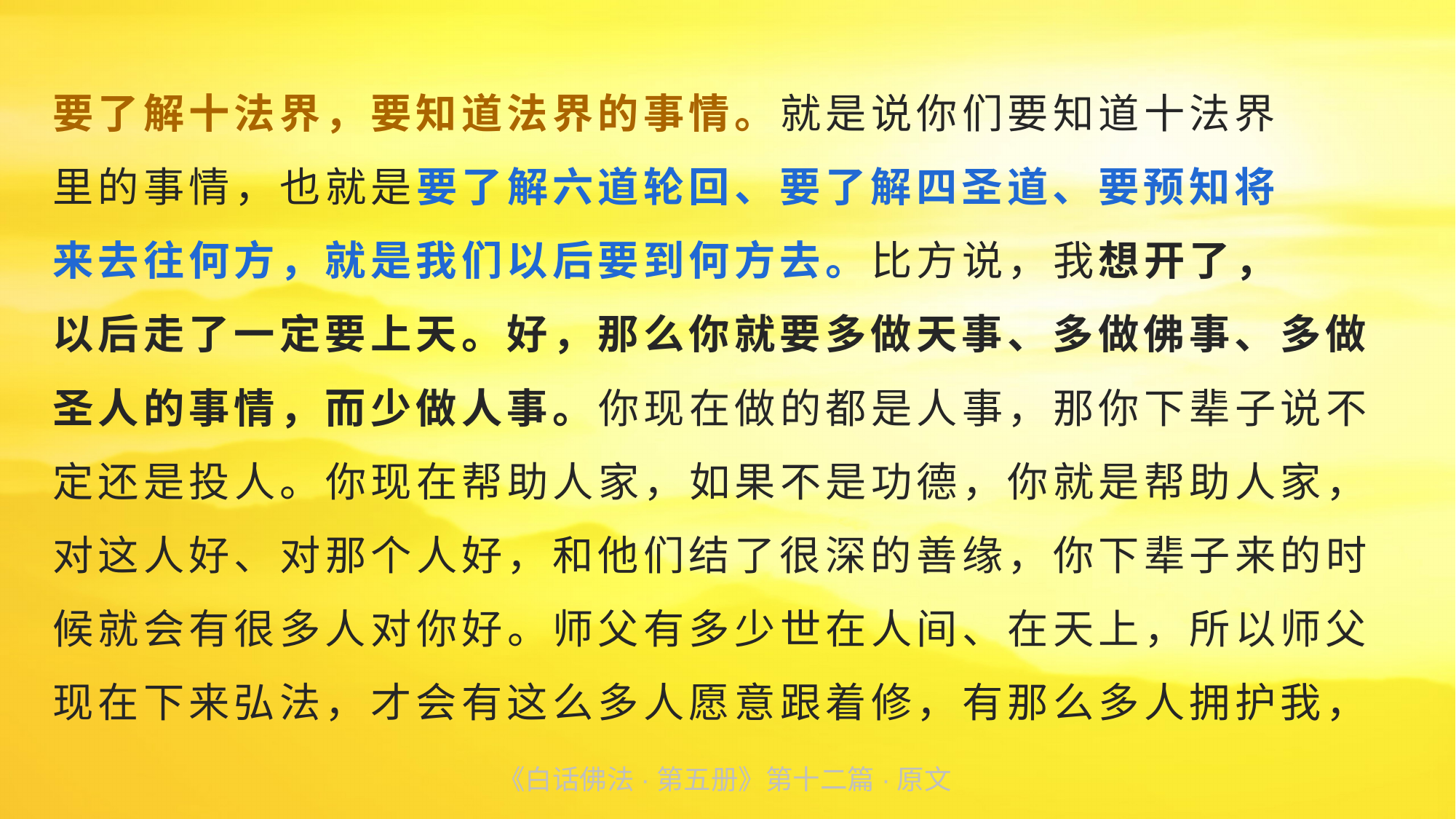

要了解十法界，要知道法界的事情。就是说你们要知道十法界
里的事情，也就是要了解六道轮回、要了解四圣道、要预知将
来去往何方，就是我们以后要到何方去。比方说，我想开了，
以后走了一定要上天。好，那么你就要多做天事、多做佛事、多做圣人的事情，而少做人事。你现在做的都是人事，那你下辈子说不定还是投人。你现在帮助人家，如果不是功德，你就是帮助人家，对这人好、对那个人好，和他们结了很深的善缘，你下辈子来的时候就会有很多人对你好。师父有多少世在人间、在天上，所以师父现在下来弘法，才会有这么多人愿意跟着修，有那么多人拥护我，
《白话佛法·第五册》第十二篇·原文